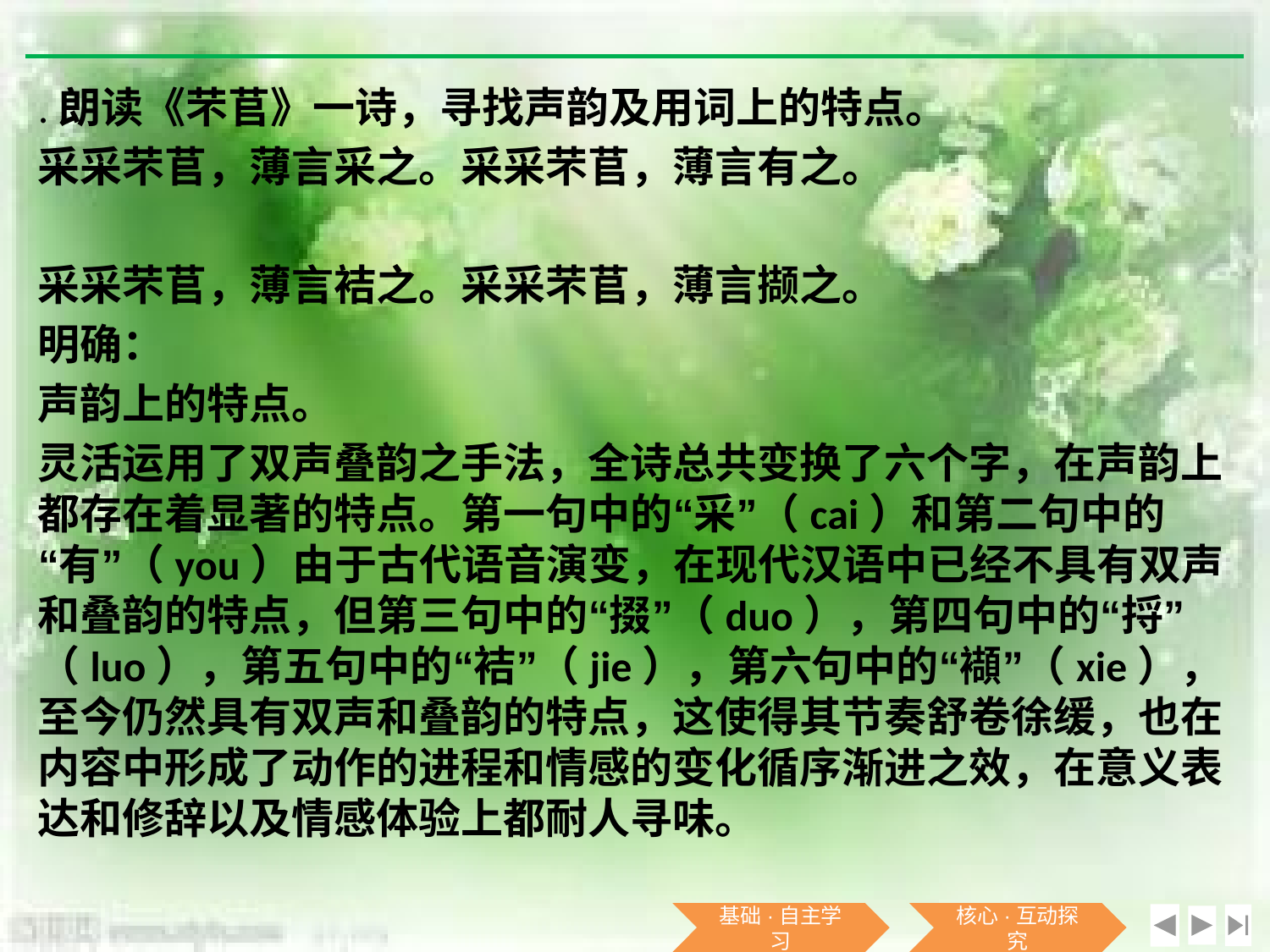

.朗读《芣苢》一诗，寻找声韵及用词上的特点。
采采芣苢，薄言采之。采采芣苢，薄言有之。

采采芣苢，薄言袺之。采采芣苢，薄言撷之。
明确：
声韵上的特点。
灵活运用了双声叠韵之手法，全诗总共变换了六个字，在声韵上都存在着显著的特点。第一句中的“采”（cai）和第二句中的“有”（you）由于古代语音演变，在现代汉语中已经不具有双声和叠韵的特点，但第三句中的“掇”（duo），第四句中的“捋”（luo），第五句中的“袺”（jie），第六句中的“襭”（xie），至今仍然具有双声和叠韵的特点，这使得其节奏舒卷徐缓，也在内容中形成了动作的进程和情感的变化循序渐进之效，在意义表达和修辞以及情感体验上都耐人寻味。